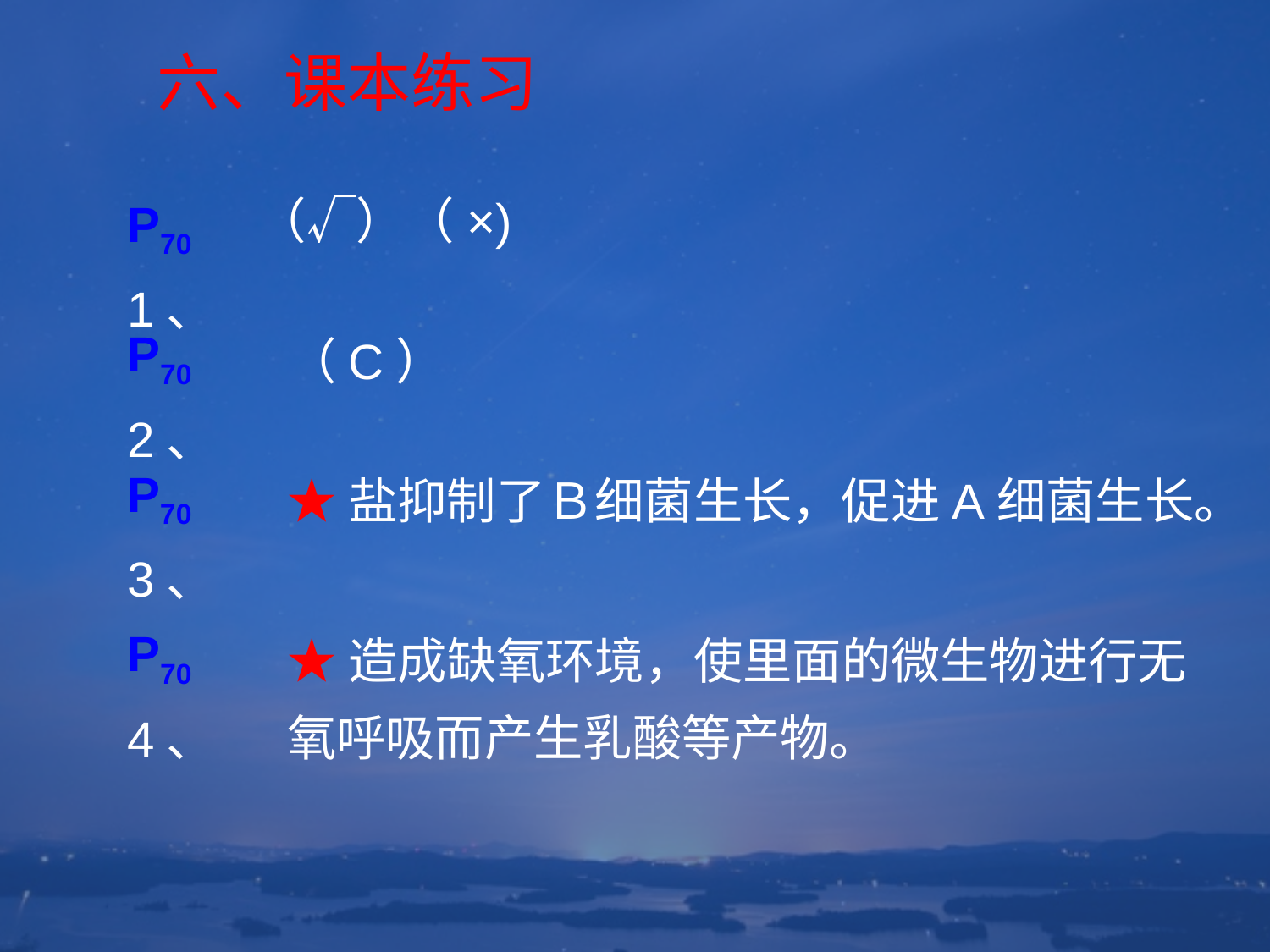

六、课本练习
P70 1、
（√）（×)
P70 2、
（C）
P70 3、
★盐抑制了Ｂ细菌生长，促进A细菌生长。
P70 4、
★造成缺氧环境，使里面的微生物进行无氧呼吸而产生乳酸等产物。